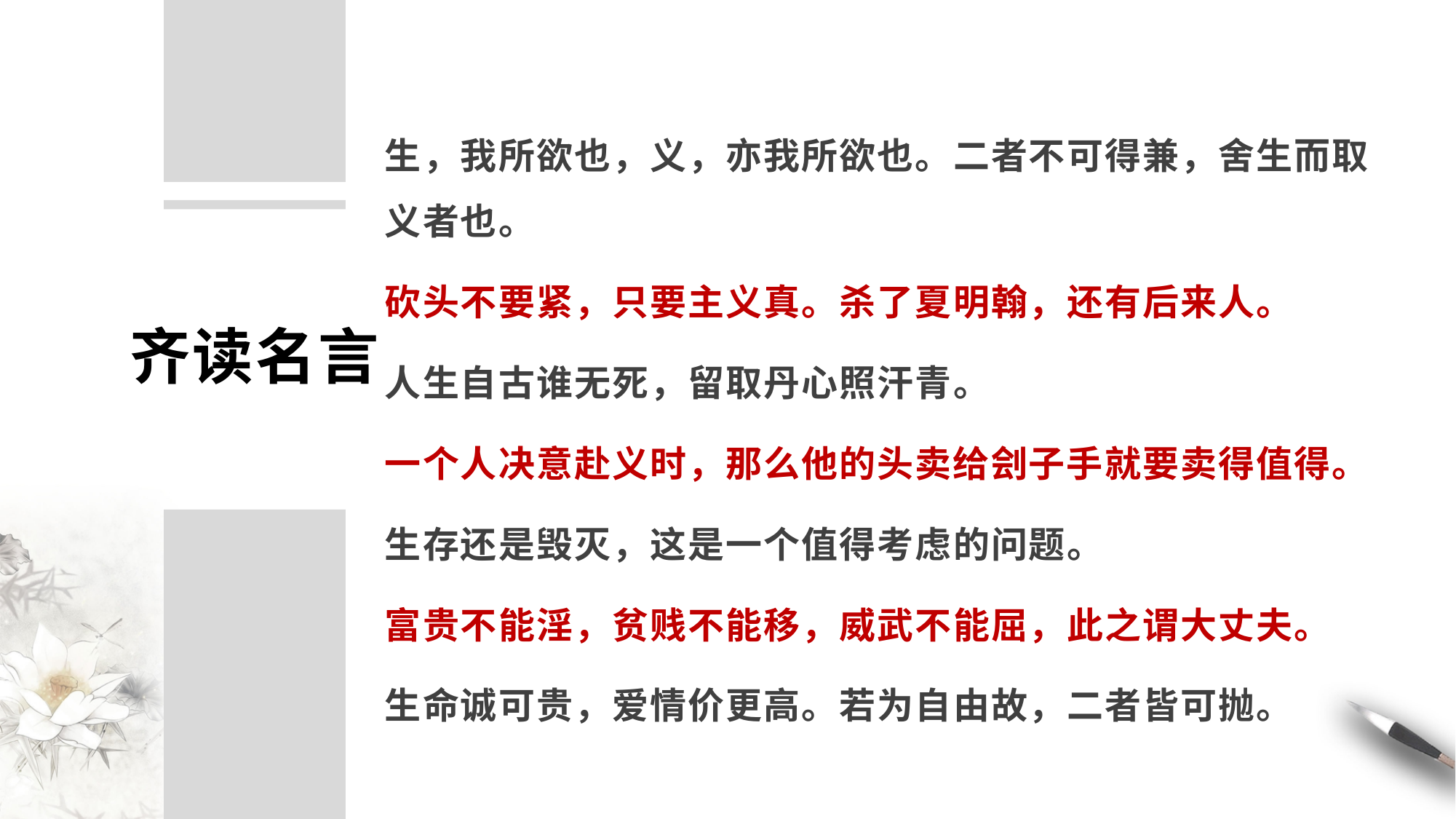

生，我所欲也，义，亦我所欲也。二者不可得兼，舍生而取义者也。
砍头不要紧，只要主义真。杀了夏明翰，还有后来人。
人生自古谁无死，留取丹心照汗青。
一个人决意赴义时，那么他的头卖给刽子手就要卖得值得。
生存还是毁灭，这是一个值得考虑的问题。
富贵不能淫，贫贱不能移，威武不能屈，此之谓大丈夫。
生命诚可贵，爱情价更高。若为自由故，二者皆可抛。

齐读名言